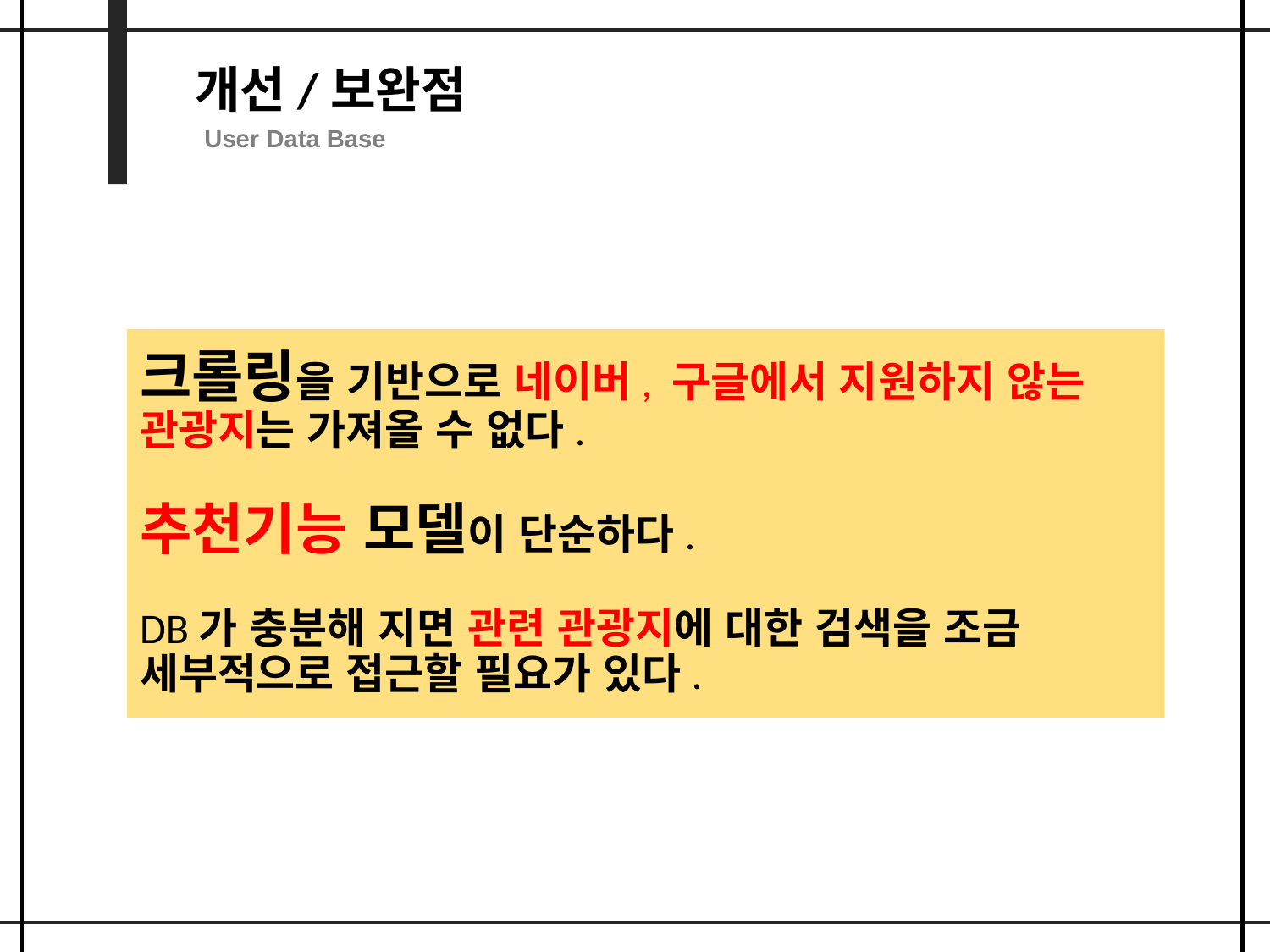

개선/보완점
User Data Base
크롤링을 기반으로 네이버, 구글에서 지원하지 않는 관광지는 가져올 수 없다.

추천기능 모델이 단순하다.

DB가 충분해 지면 관련 관광지에 대한 검색을 조금 세부적으로 접근할 필요가 있다.